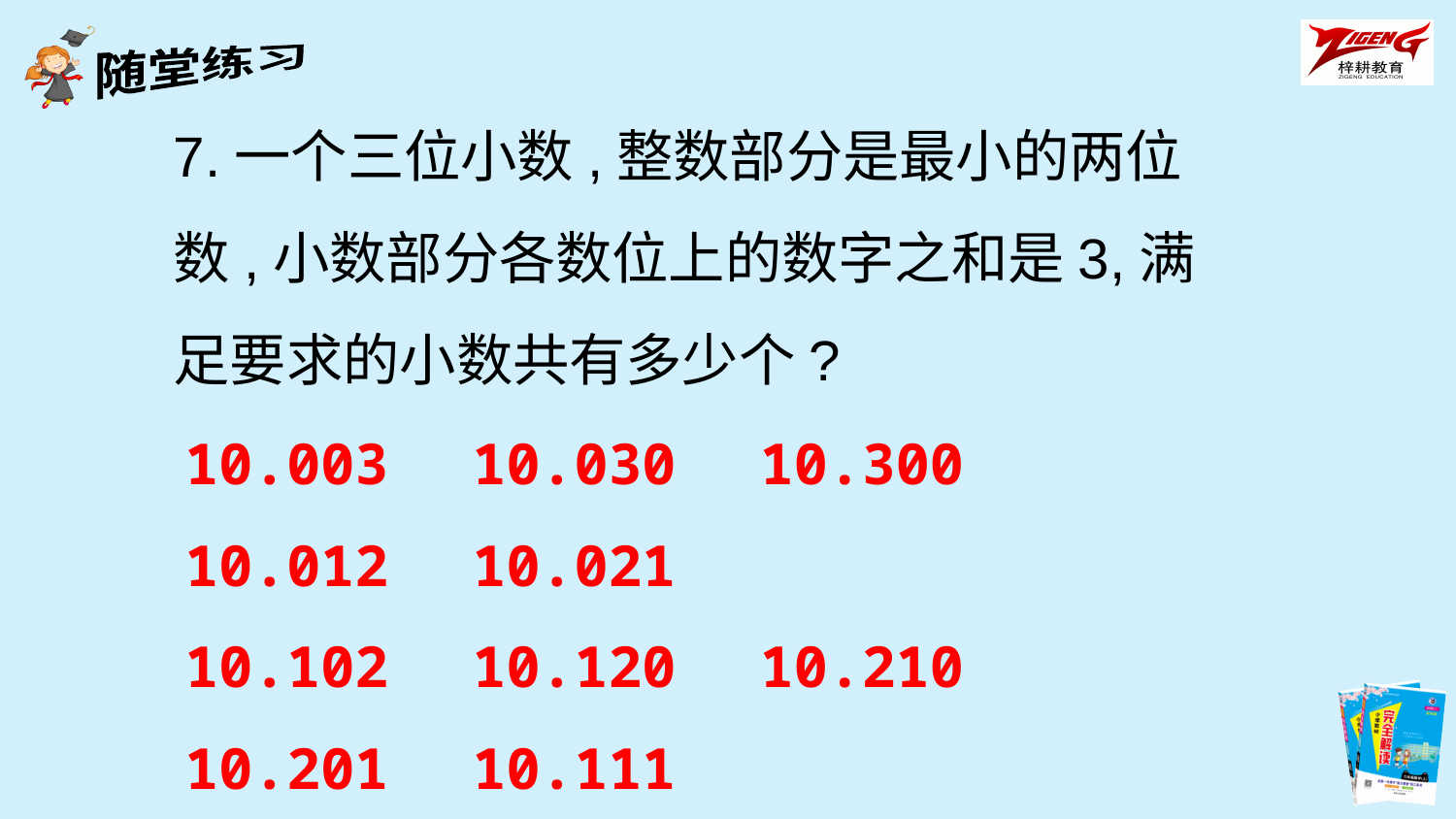

7.一个三位小数,整数部分是最小的两位数,小数部分各数位上的数字之和是3,满足要求的小数共有多少个?
10.003　10.030　10.300　10.012　10.021
10.102　10.120　10.210　10.201　10.111
满足要求的小数共10个。